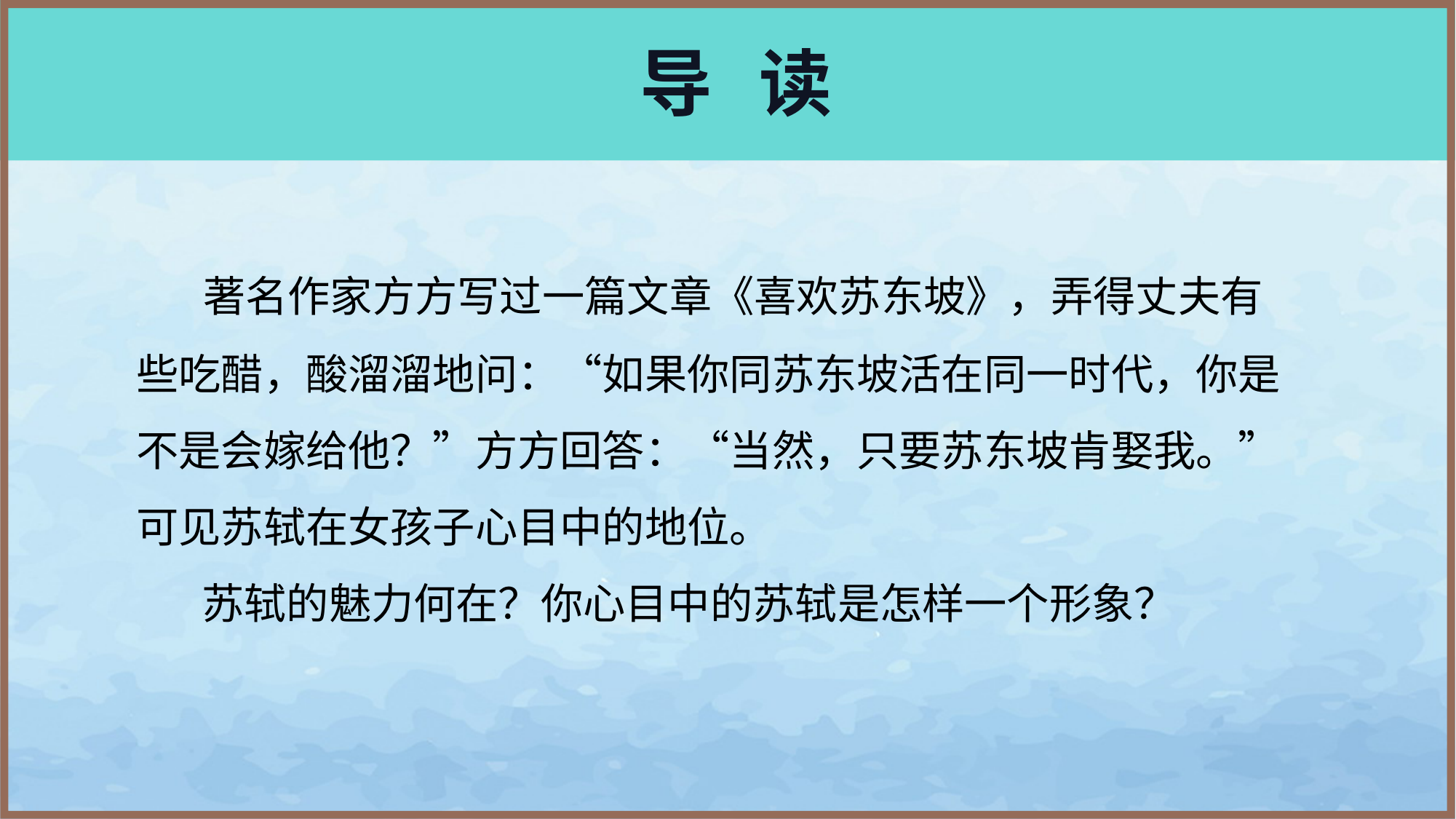

# 导  读
  著名作家方方写过一篇文章《喜欢苏东坡》，弄得丈夫有些吃醋，酸溜溜地问：“如果你同苏东坡活在同一时代，你是不是会嫁给他？”方方回答：“当然，只要苏东坡肯娶我。”可见苏轼在女孩子心目中的地位。
  苏轼的魅力何在？你心目中的苏轼是怎样一个形象？